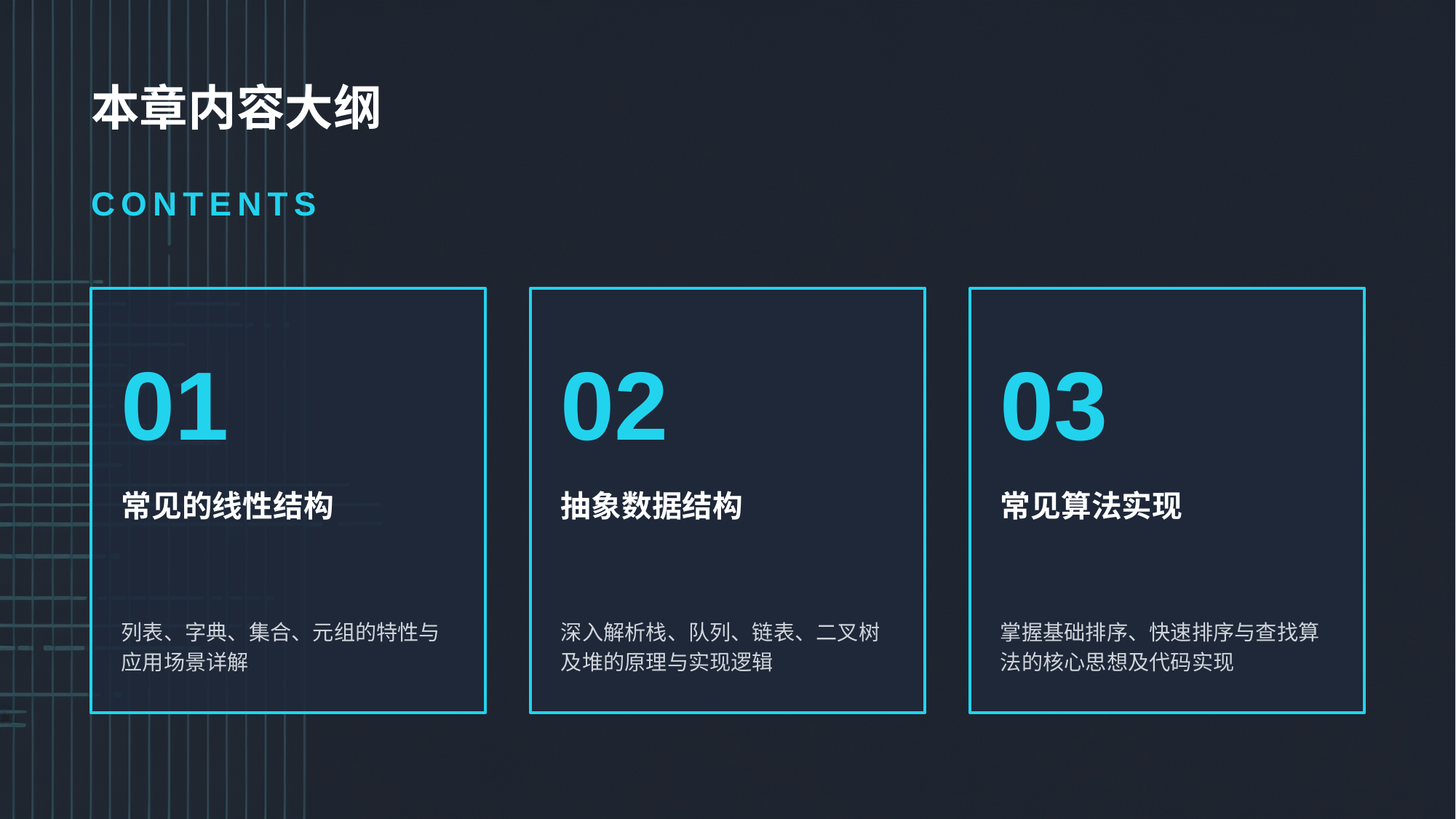

本章内容大纲
CONTENTS

01
02
03
常见的线性结构
抽象数据结构
常见算法实现
列表、字典、集合、元组的特性与应用场景详解
深入解析栈、队列、链表、二叉树及堆的原理与实现逻辑
掌握基础排序、快速排序与查找算法的核心思想及代码实现